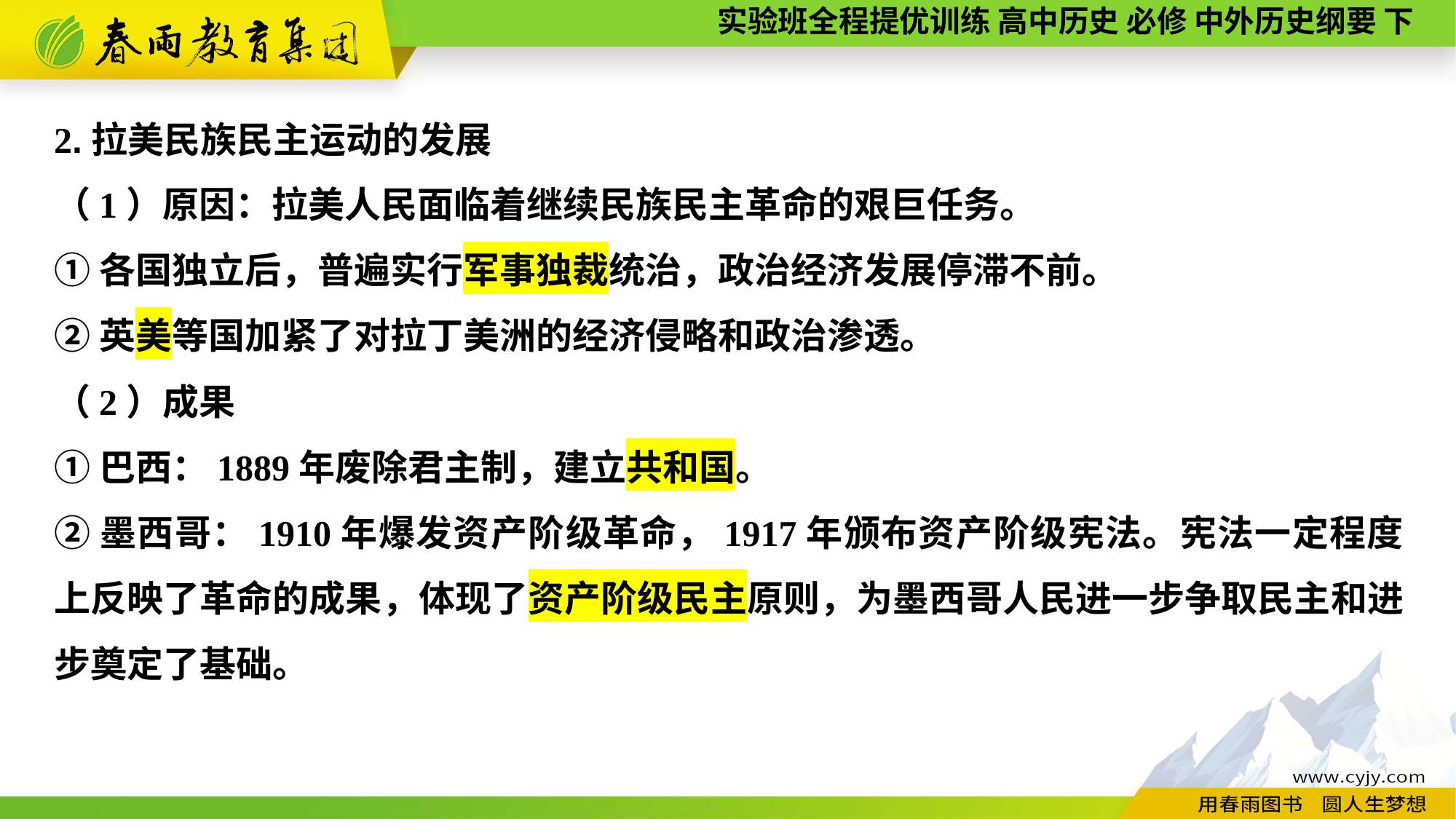

2.拉美民族民主运动的发展
（1）原因：拉美人民面临着继续民族民主革命的艰巨任务。
①各国独立后，普遍实行军事独裁统治，政治经济发展停滞不前。
②英美等国加紧了对拉丁美洲的经济侵略和政治渗透。
（2）成果
①巴西：1889年废除君主制，建立共和国。
②墨西哥：1910年爆发资产阶级革命，1917年颁布资产阶级宪法。宪法一定程度上反映了革命的成果，体现了资产阶级民主原则，为墨西哥人民进一步争取民主和进步奠定了基础。